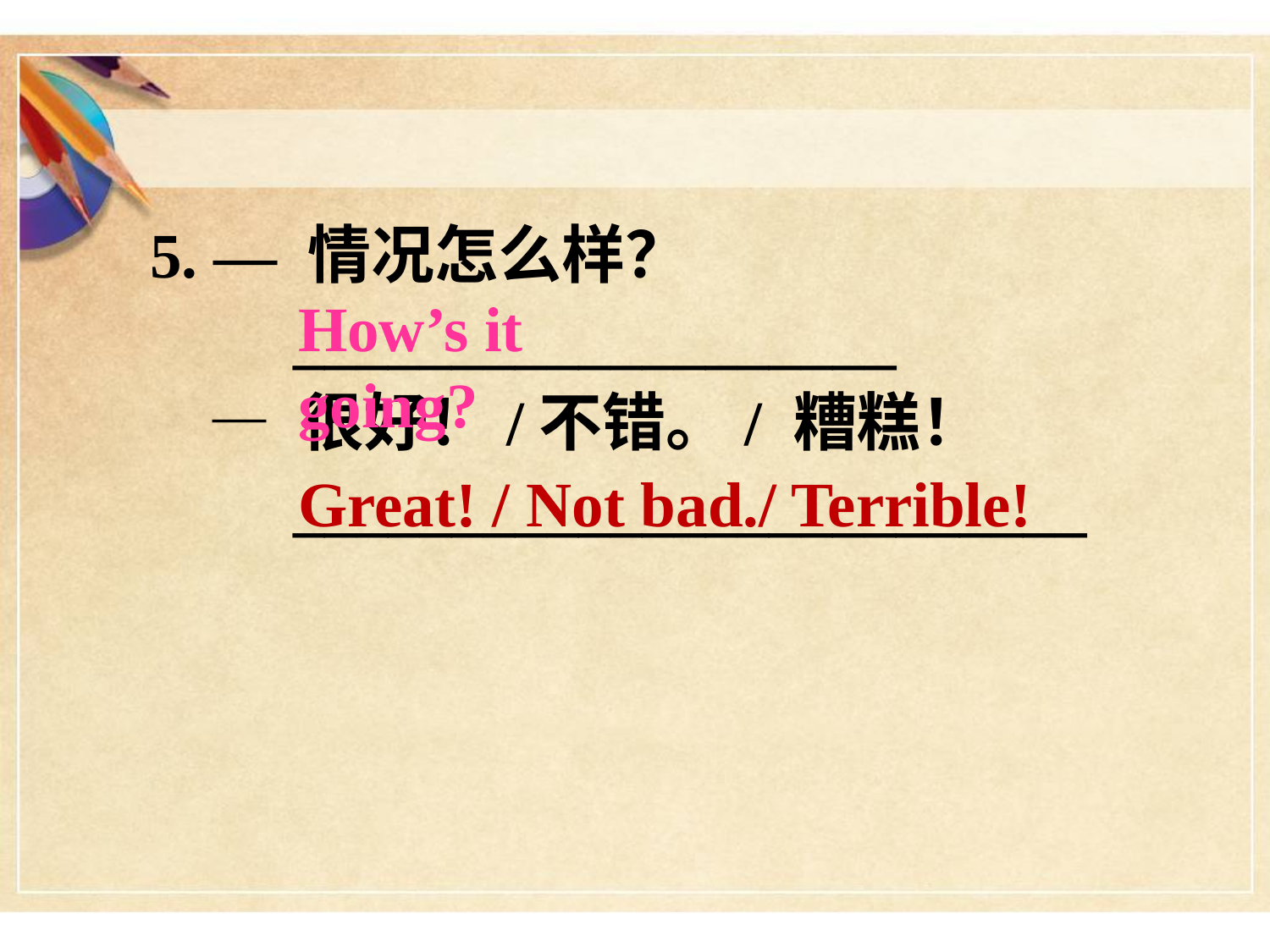

5. — 情况怎么样？
         ___________________
    — 很好！/不错。/ 糟糕！
         _________________________
How’s it going?
Great! / Not bad./ Terrible!